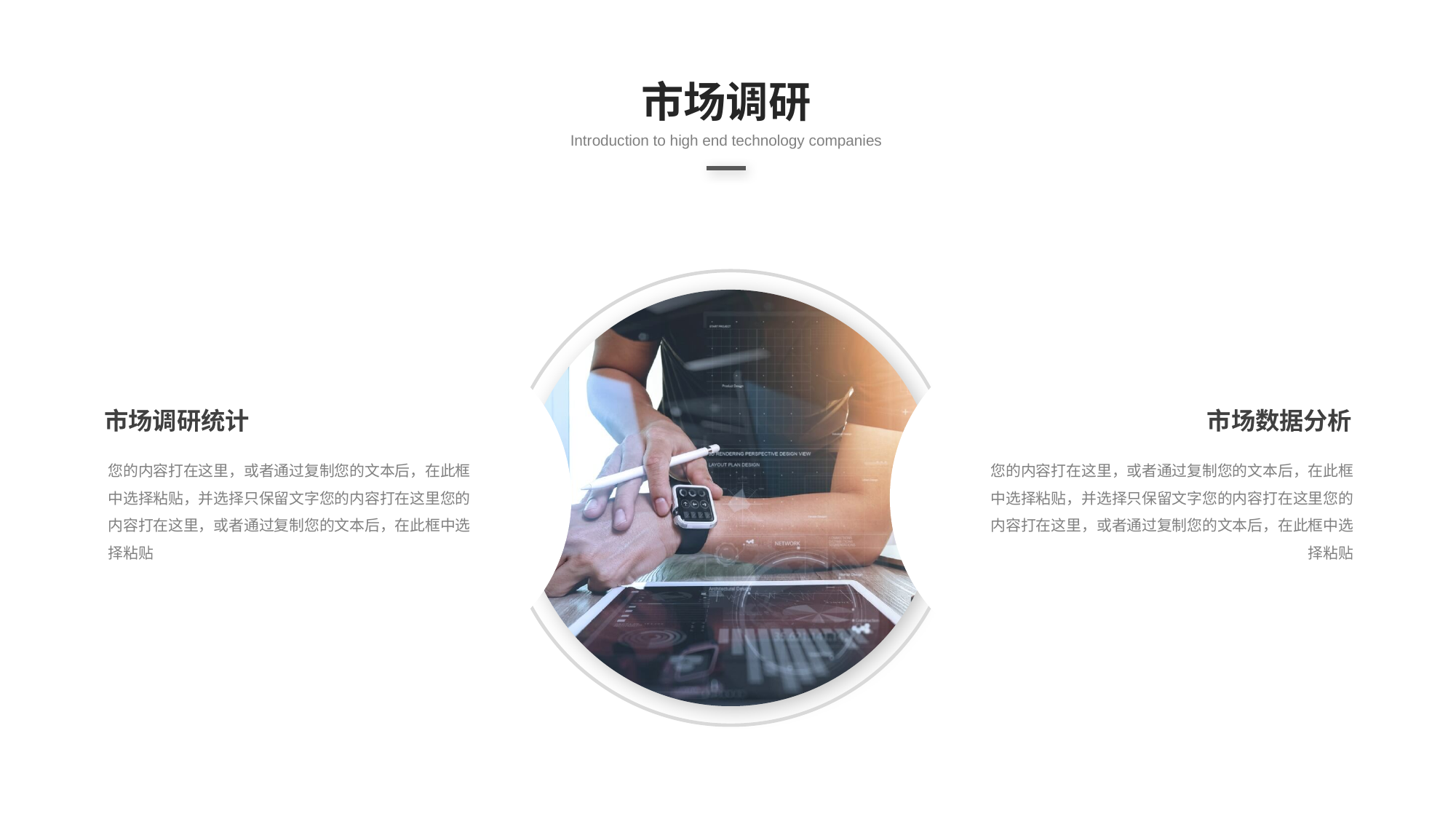

市场调研
Introduction to high end technology companies

市场调研统计
您的内容打在这里，或者通过复制您的文本后，在此框中选择粘贴，并选择只保留文字您的内容打在这里您的内容打在这里，或者通过复制您的文本后，在此框中选择粘贴
市场数据分析
您的内容打在这里，或者通过复制您的文本后，在此框中选择粘贴，并选择只保留文字您的内容打在这里您的内容打在这里，或者通过复制您的文本后，在此框中选择粘贴